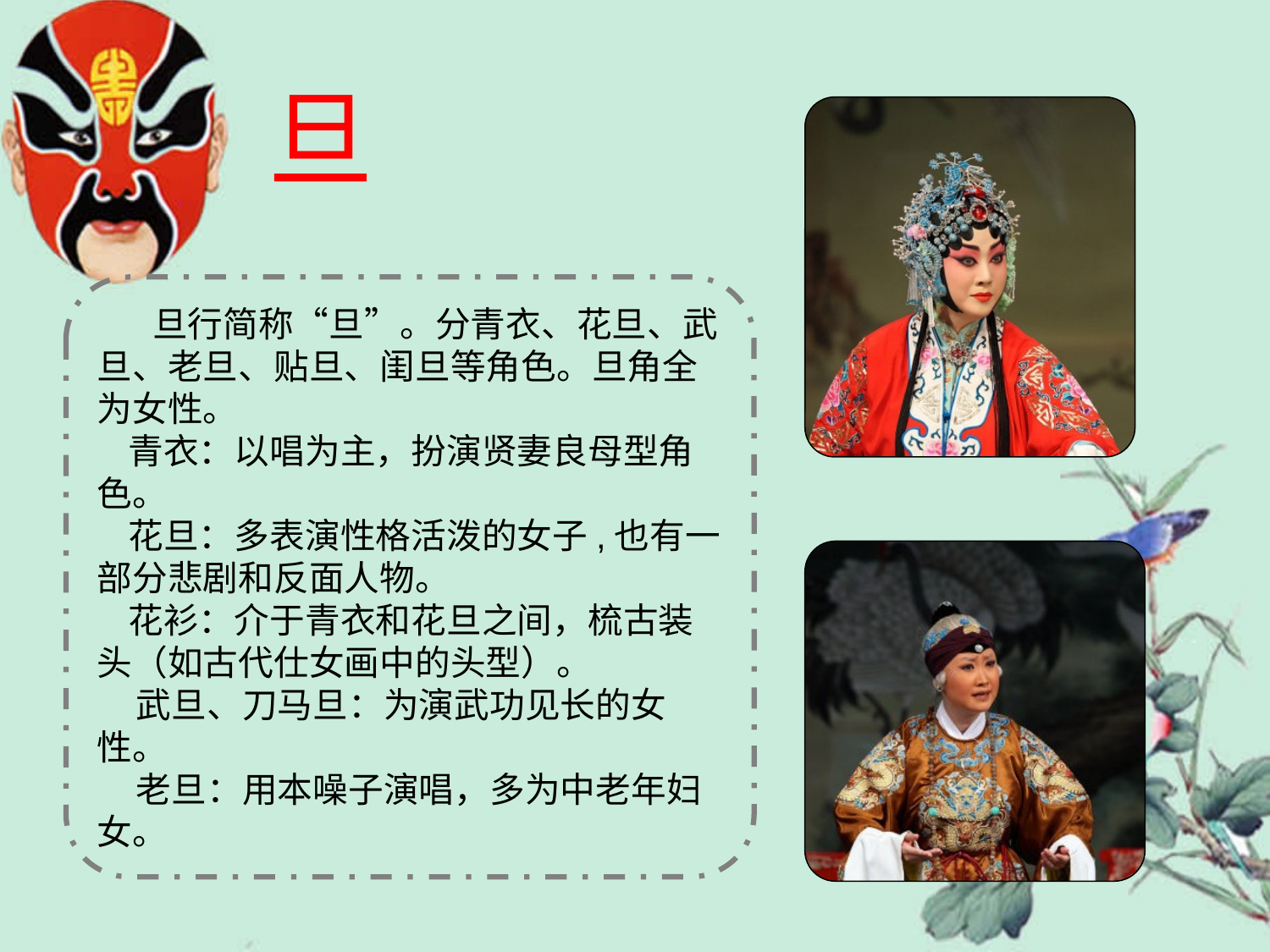

# 旦

      旦行简称“旦”。分青衣、花旦、武旦、老旦、贴旦、闺旦等角色。旦角全为女性。
    青衣：以唱为主，扮演贤妻良母型角色。
    花旦：多表演性格活泼的女子,也有一部分悲剧和反面人物。
    花衫：介于青衣和花旦之间，梳古装头（如古代仕女画中的头型）。
     武旦、刀马旦：为演武功见长的女性。
     老旦：用本噪子演唱，多为中老年妇女。